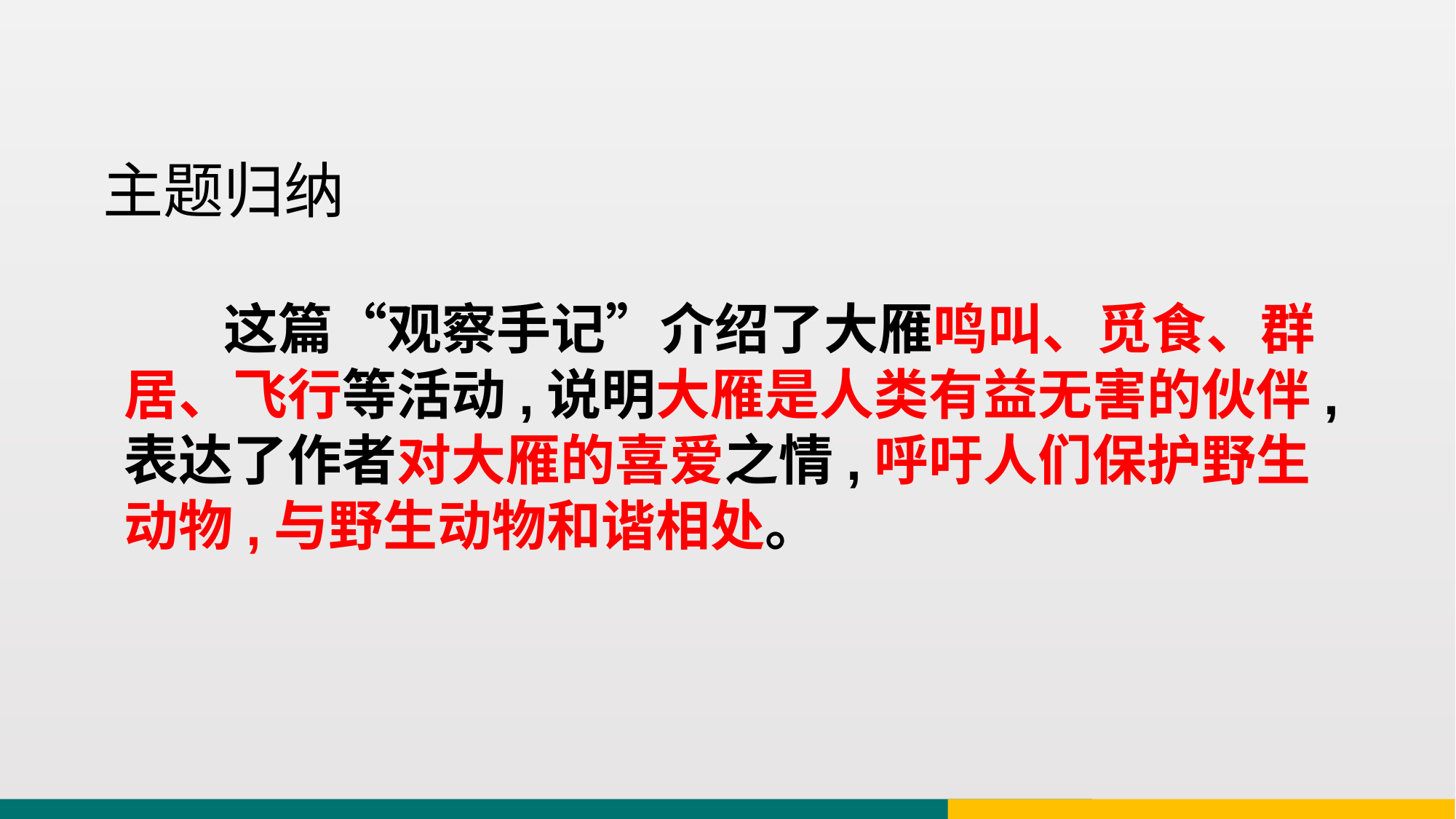

主题归纳
       这篇“观察手记”介绍了大雁鸣叫、觅食、群居、飞行等活动,说明大雁是人类有益无害的伙伴,表达了作者对大雁的喜爱之情,呼吁人们保护野生动物,与野生动物和谐相处。